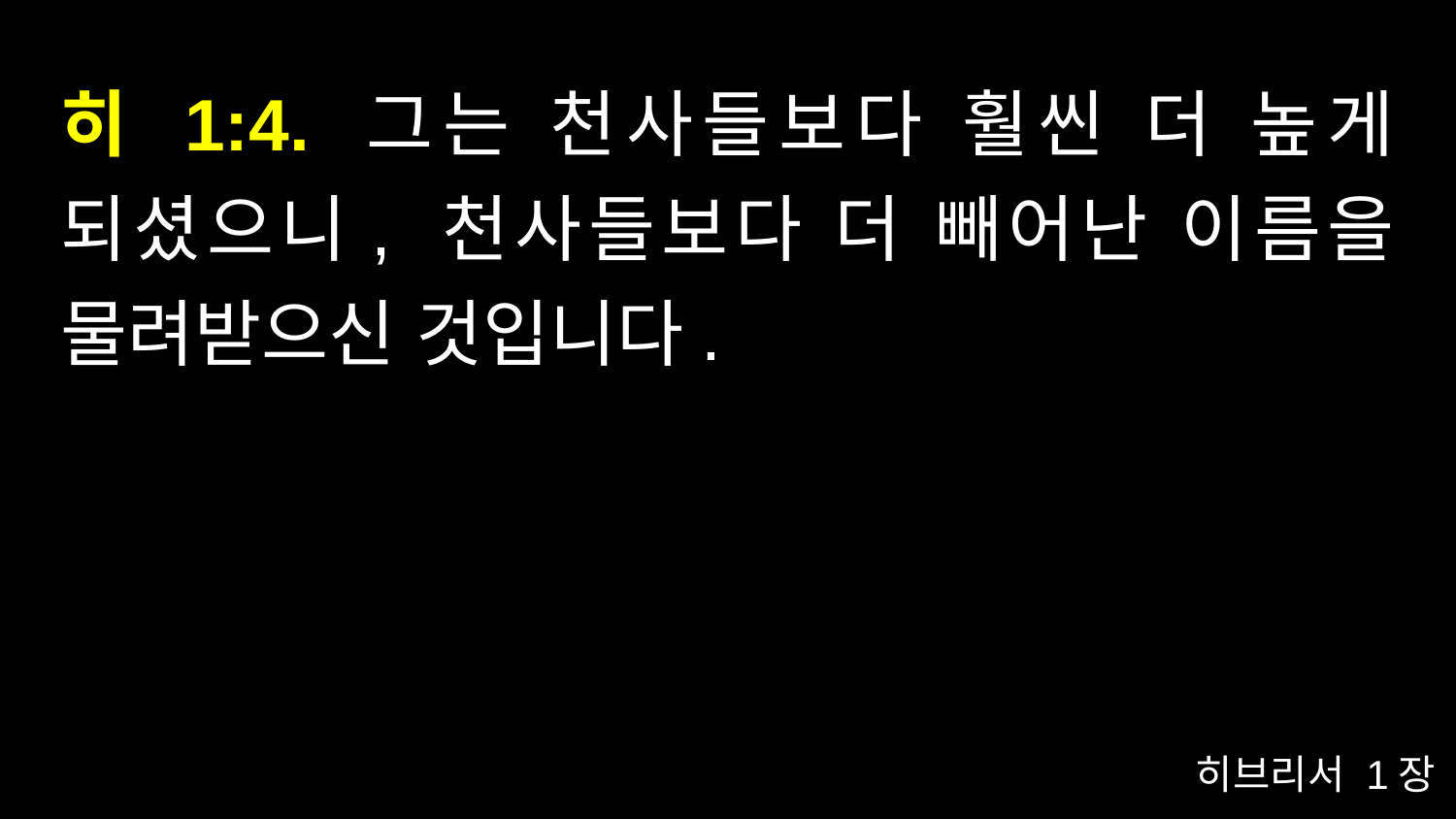

# 히 1:4. 그는 천사들보다 훨씬 더 높게 되셨으니, 천사들보다 더 빼어난 이름을 물려받으신 것입니다.
히브리서 1장